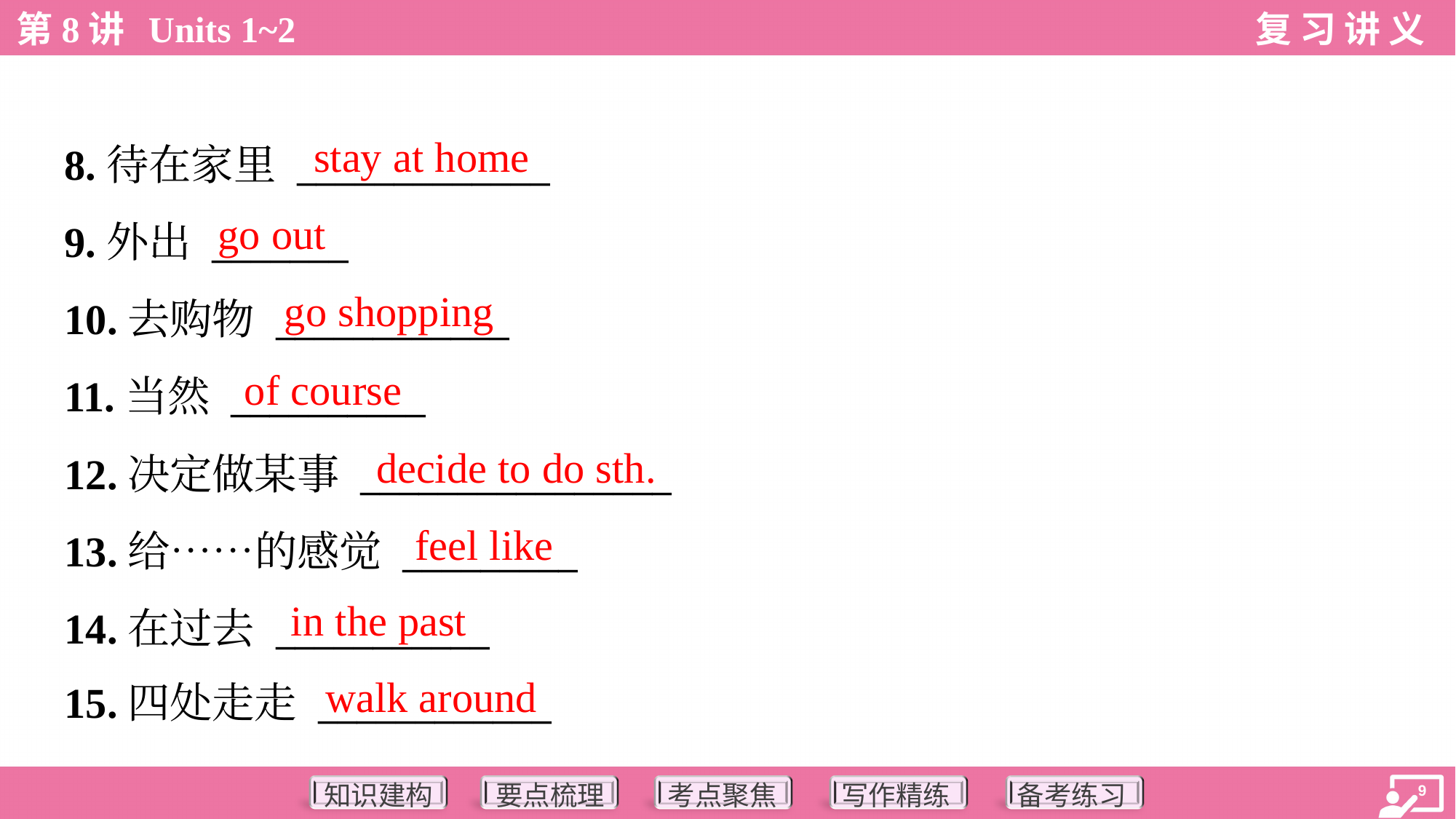

stay at home
8.待在家里 _____________
9.外出 _______
10.去购物 ____________
11.当然 __________
12.决定做某事 ________________
13.给……的感觉 _________
14.在过去 ___________
15.四处走走 ____________
go out
go shopping
of course
decide to do sth.
feel like
in the past
walk around